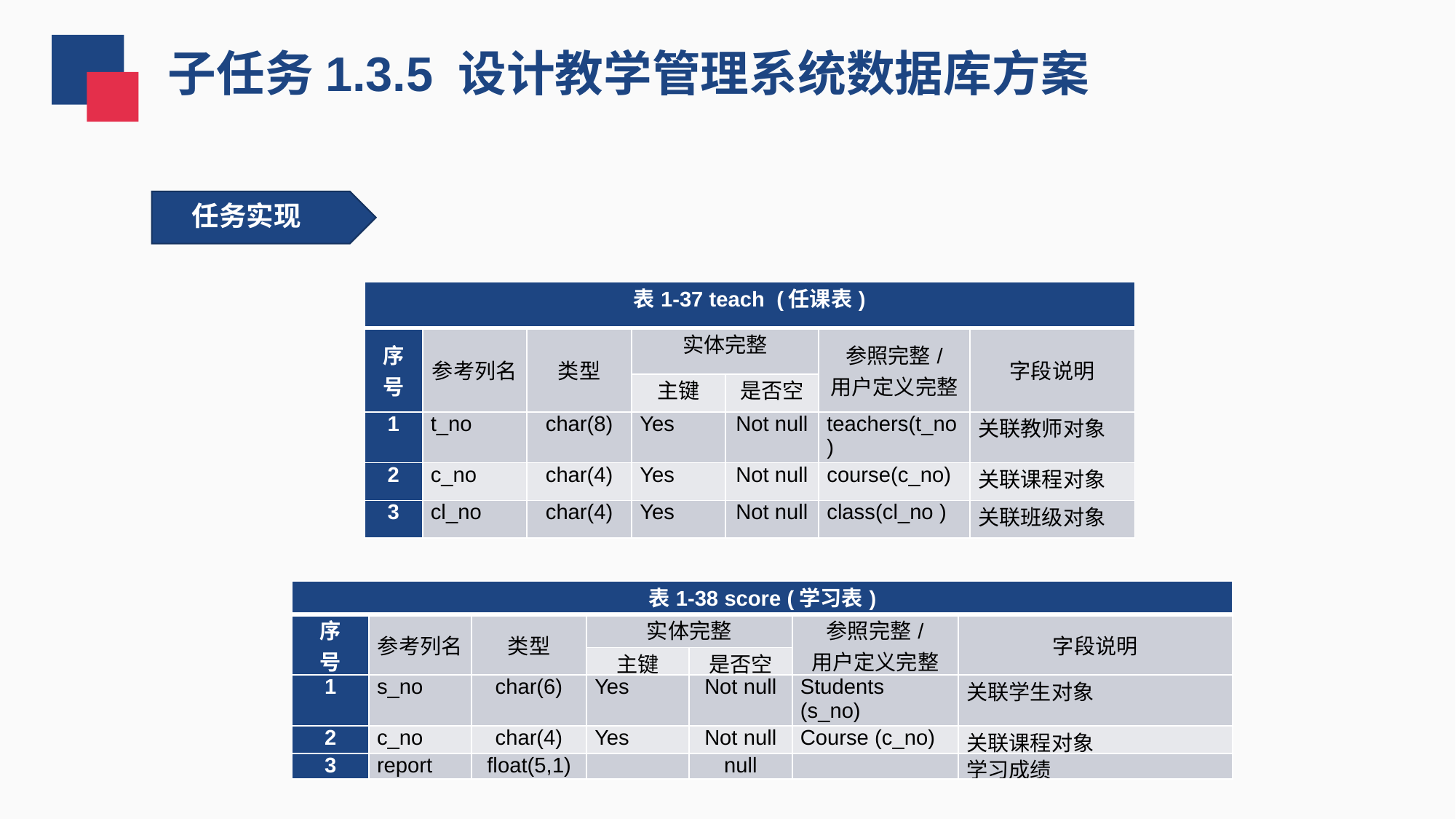

子任务1.3.5 设计教学管理系统数据库方案

任务实现
| 表1-37 teach (任课表) |  |  |  |  |  |  |
| --- | --- | --- | --- | --- | --- | --- |
| 序 号 | 参考列名 | 类型 | 实体完整 |  | 参照完整/ 用户定义完整 | 字段说明 |
|  |  |  | 主键 | 是否空 |  |  |
| 1 | t\_no | char(8) | Yes | Not null | teachers(t\_no) | 关联教师对象 |
| 2 | c\_no | char(4) | Yes | Not null | course(c\_no) | 关联课程对象 |
| 3 | cl\_no | char(4) | Yes | Not null | class(cl\_no ) | 关联班级对象 |
| 表1-38 score (学习表) |  |  |  |  |  |  |
| --- | --- | --- | --- | --- | --- | --- |
| 序 号 | 参考列名 | 类型 | 实体完整 |  | 参照完整/ 用户定义完整 | 字段说明 |
|  |  |  | 主键 | 是否空 |  |  |
| 1 | s\_no | char(6) | Yes | Not null | Students (s\_no) | 关联学生对象 |
| 2 | c\_no | char(4) | Yes | Not null | Course (c\_no) | 关联课程对象 |
| 3 | report | float(5,1) |  | null |  | 学习成绩 |